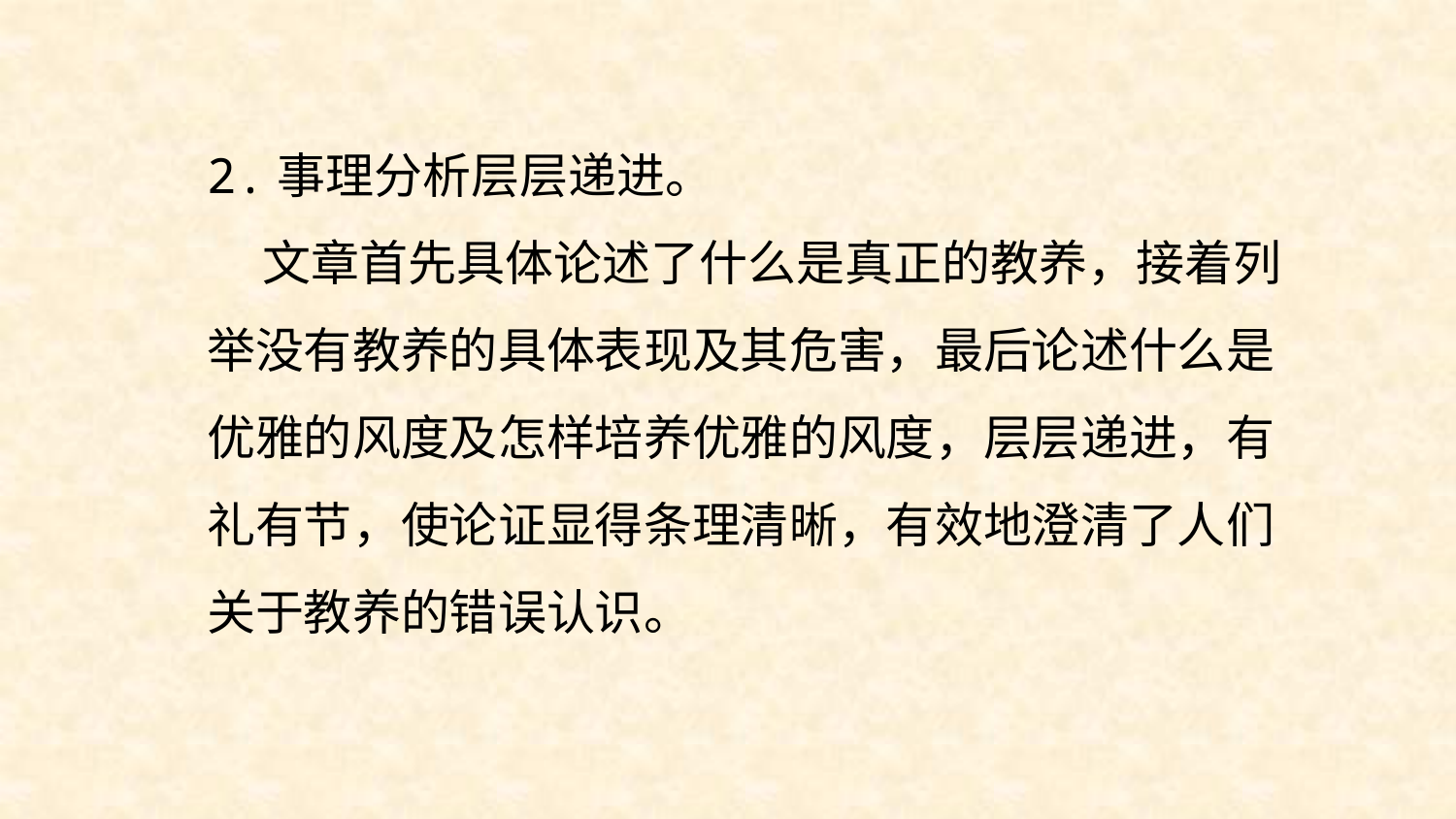

2.事理分析层层递进。
    文章首先具体论述了什么是真正的教养，接着列举没有教养的具体表现及其危害，最后论述什么是优雅的风度及怎样培养优雅的风度，层层递进，有礼有节，使论证显得条理清晰，有效地澄清了人们关于教养的错误认识。